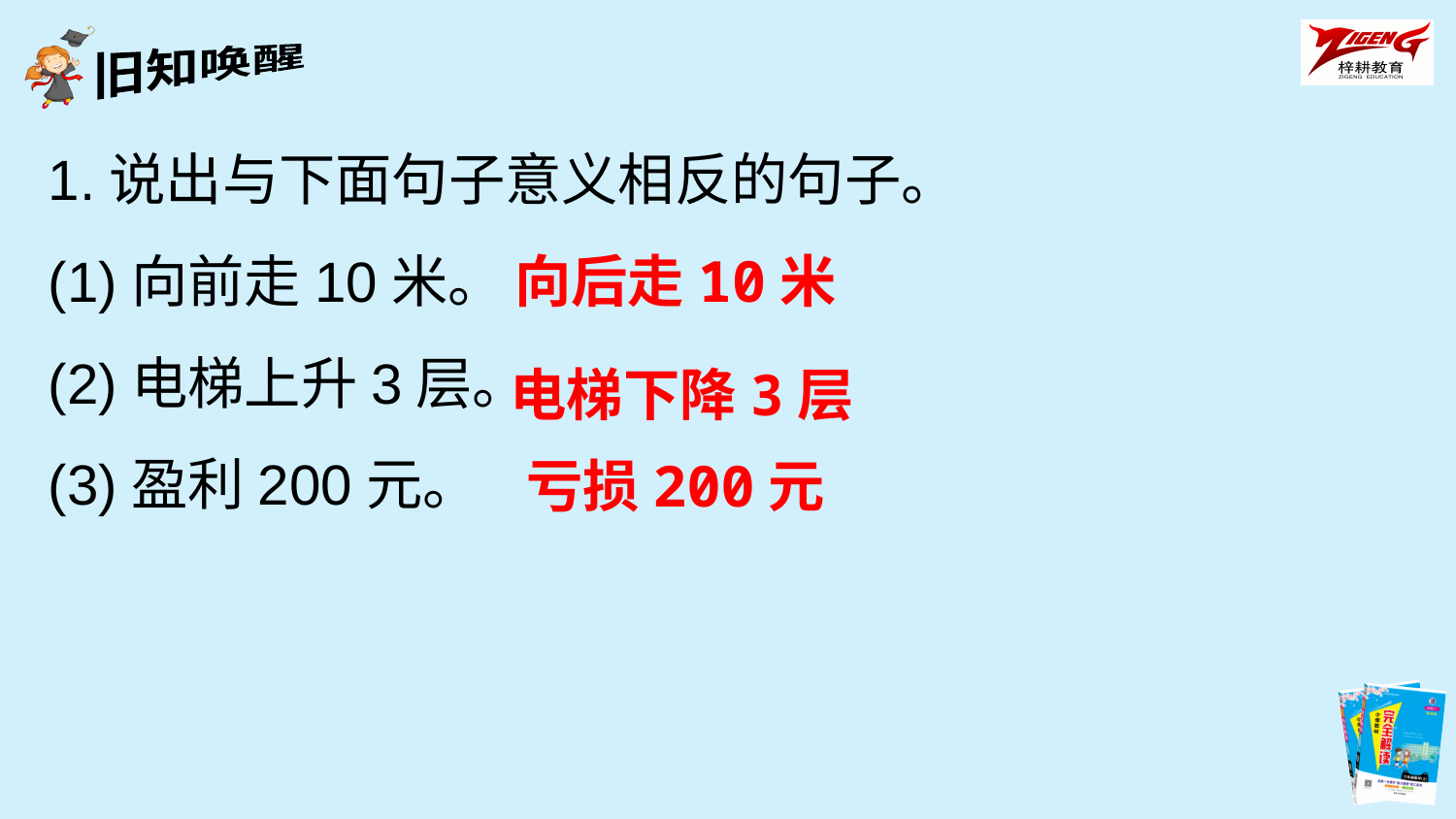

1.说出与下面句子意义相反的句子。
(1)向前走10米。
(2)电梯上升3层。
(3)盈利200元。
向后走10米
电梯下降3层
亏损200元